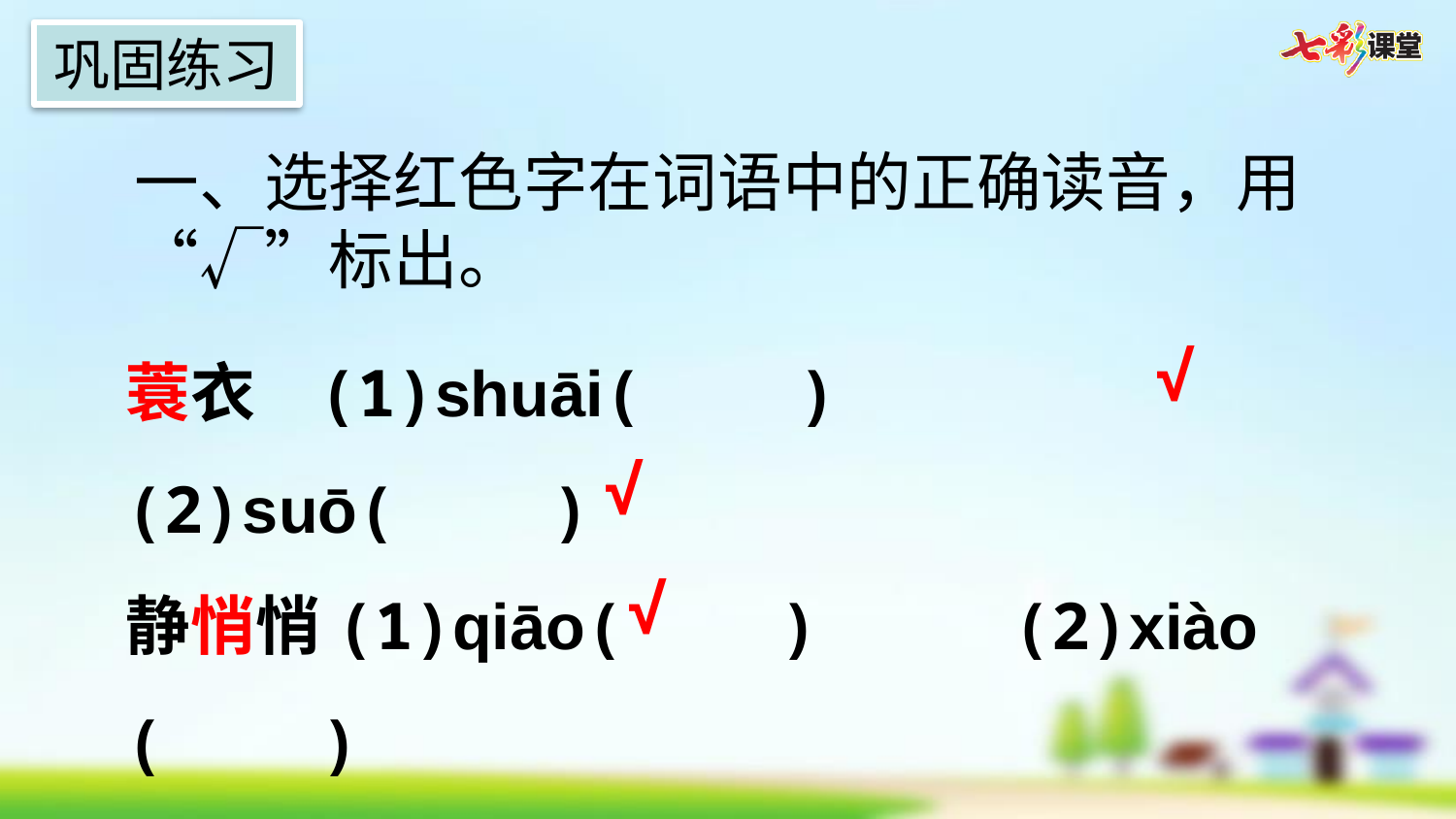

巩固练习
一、选择红色字在词语中的正确读音，用“√”标出。
蓑衣  (1)shuāi(    )    (2)suō(    )
静悄悄(1)qiāo(    )     (2)xiào (    )
觉察  (1)chá (    )    (2)cá  (    )
√
√
√